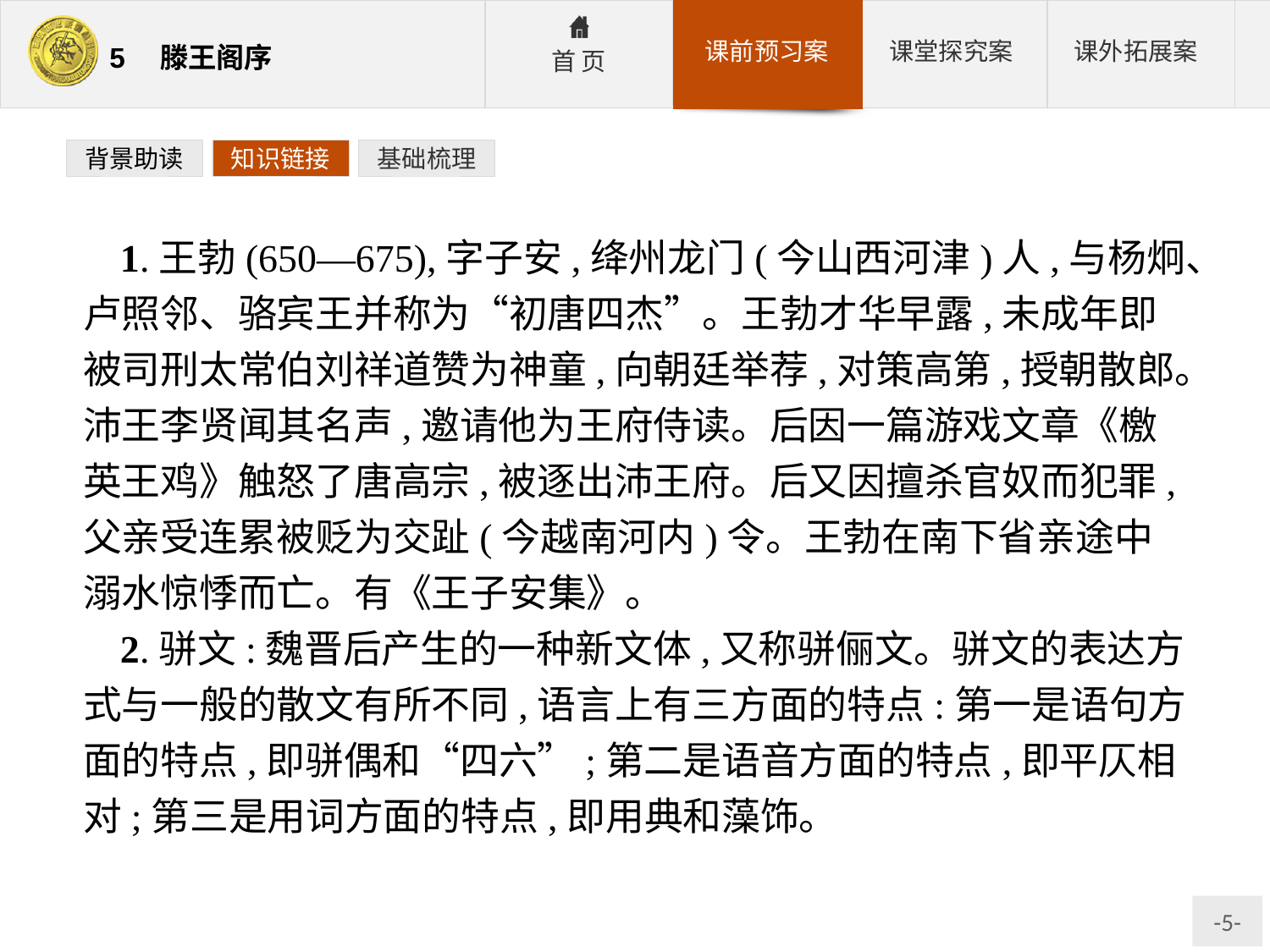

背景助读
知识链接
基础梳理
1.王勃(650—675),字子安,绛州龙门(今山西河津)人,与杨炯、卢照邻、骆宾王并称为“初唐四杰”。王勃才华早露,未成年即被司刑太常伯刘祥道赞为神童,向朝廷举荐,对策高第,授朝散郎。沛王李贤闻其名声,邀请他为王府侍读。后因一篇游戏文章《檄英王鸡》触怒了唐高宗,被逐出沛王府。后又因擅杀官奴而犯罪,父亲受连累被贬为交趾(今越南河内)令。王勃在南下省亲途中溺水惊悸而亡。有《王子安集》。
2.骈文:魏晋后产生的一种新文体,又称骈俪文。骈文的表达方式与一般的散文有所不同,语言上有三方面的特点:第一是语句方面的特点,即骈偶和“四六”;第二是语音方面的特点,即平仄相对;第三是用词方面的特点,即用典和藻饰。